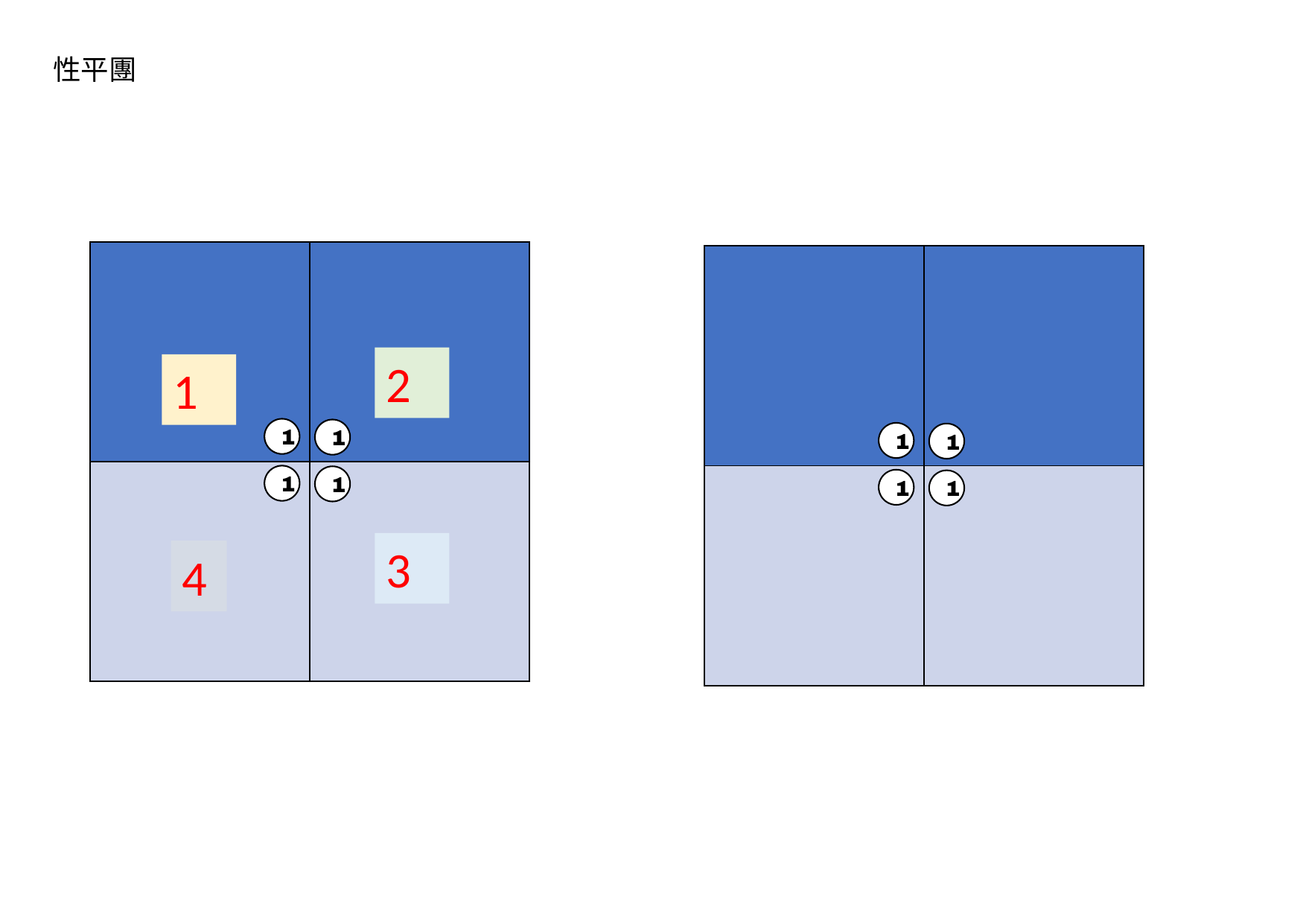

性平團
|  |  |
| --- | --- |
|  |  |
|  |  |
| --- | --- |
|  |  |
2
1
1
1
1
1
1
1
1
1
3
4